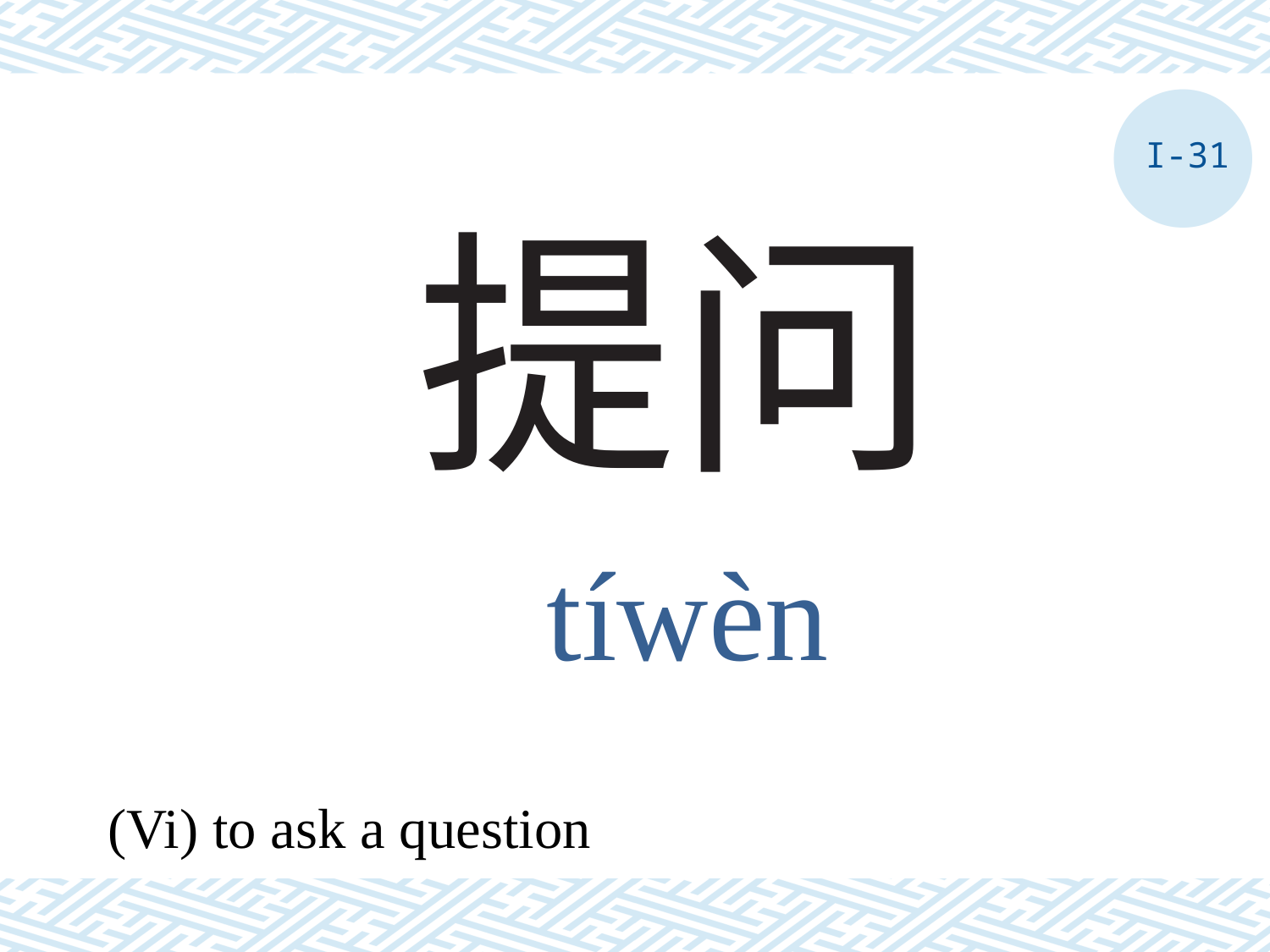

I-31

# 提问
tíwèn
(Vi) to ask a question